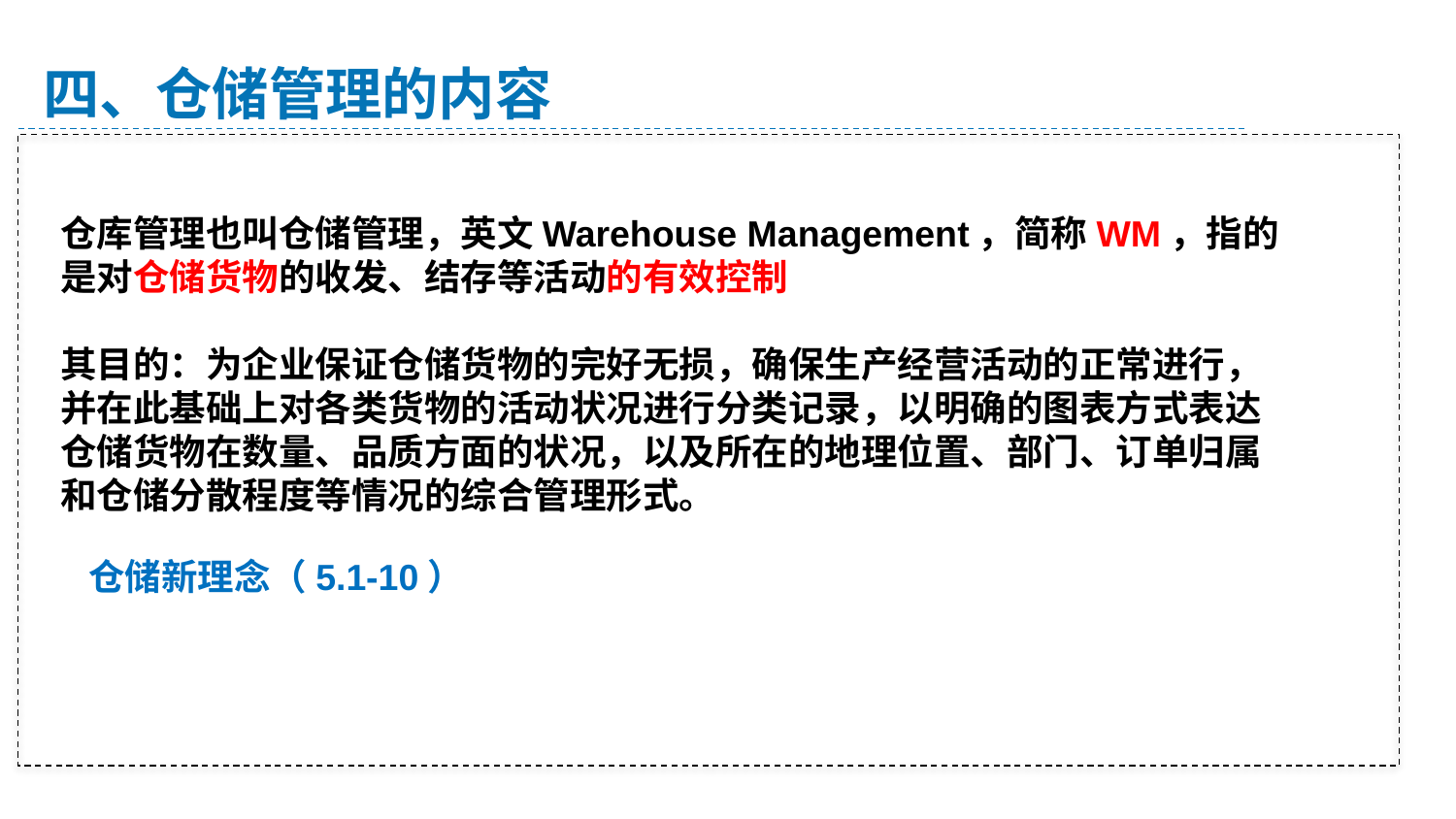

四、仓储管理的内容

仓库管理也叫仓储管理，英文Warehouse Management，简称WM，指的是对仓储货物的收发、结存等活动的有效控制

其目的：为企业保证仓储货物的完好无损，确保生产经营活动的正常进行，并在此基础上对各类货物的活动状况进行分类记录，以明确的图表方式表达仓储货物在数量、品质方面的状况，以及所在的地理位置、部门、订单归属和仓储分散程度等情况的综合管理形式。
仓储新理念（5.1-10）